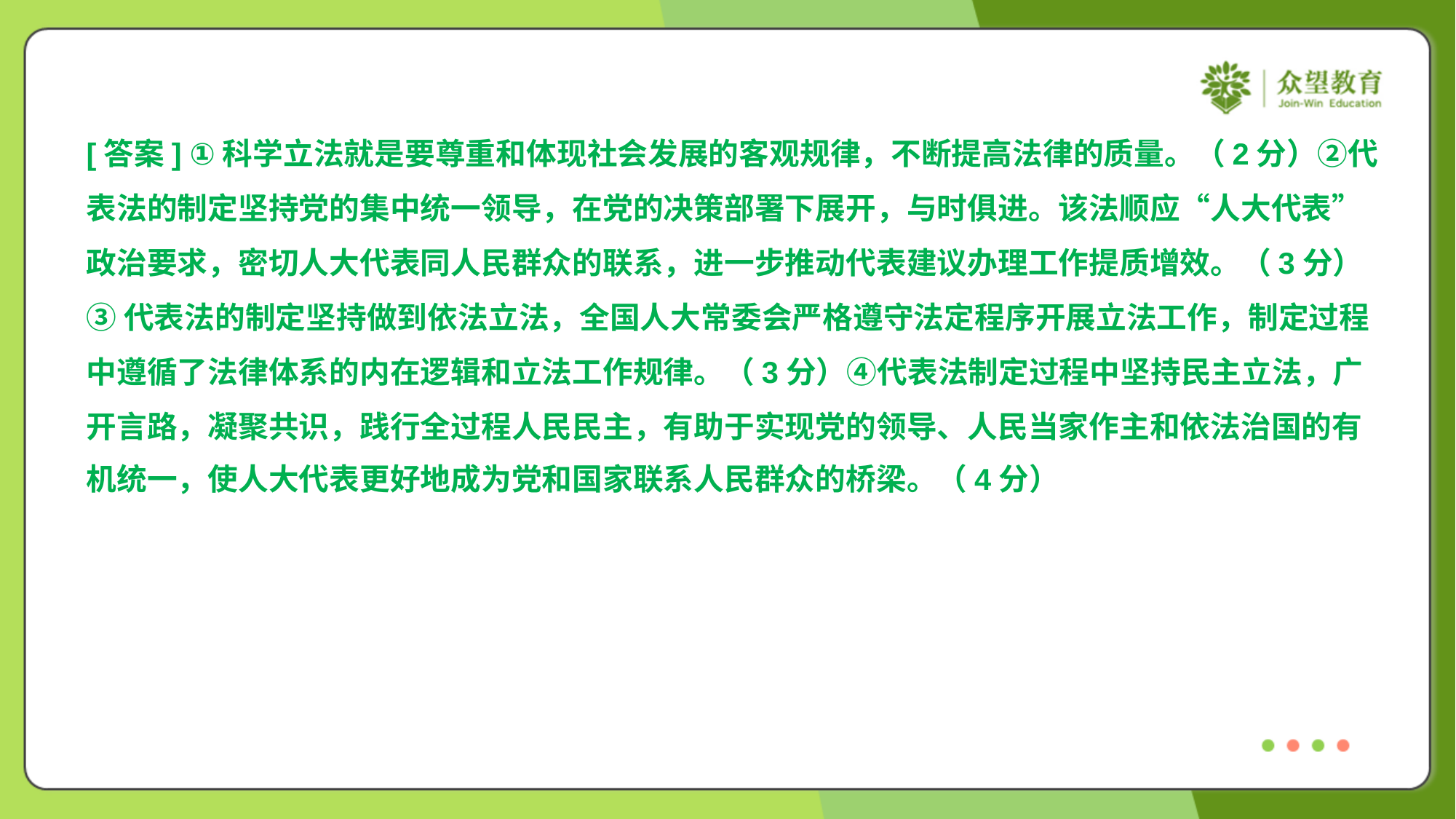

[答案] ①科学立法就是要尊重和体现社会发展的客观规律，不断提高法律的质量。（2分）②代
表法的制定坚持党的集中统一领导，在党的决策部署下展开，与时俱进。该法顺应“人大代表”
政治要求，密切人大代表同人民群众的联系，进一步推动代表建议办理工作提质增效。（3分）
③代表法的制定坚持做到依法立法，全国人大常委会严格遵守法定程序开展立法工作，制定过程
中遵循了法律体系的内在逻辑和立法工作规律。（3分）④代表法制定过程中坚持民主立法，广
开言路，凝聚共识，践行全过程人民民主，有助于实现党的领导、人民当家作主和依法治国的有
机统一，使人大代表更好地成为党和国家联系人民群众的桥梁。（4分）